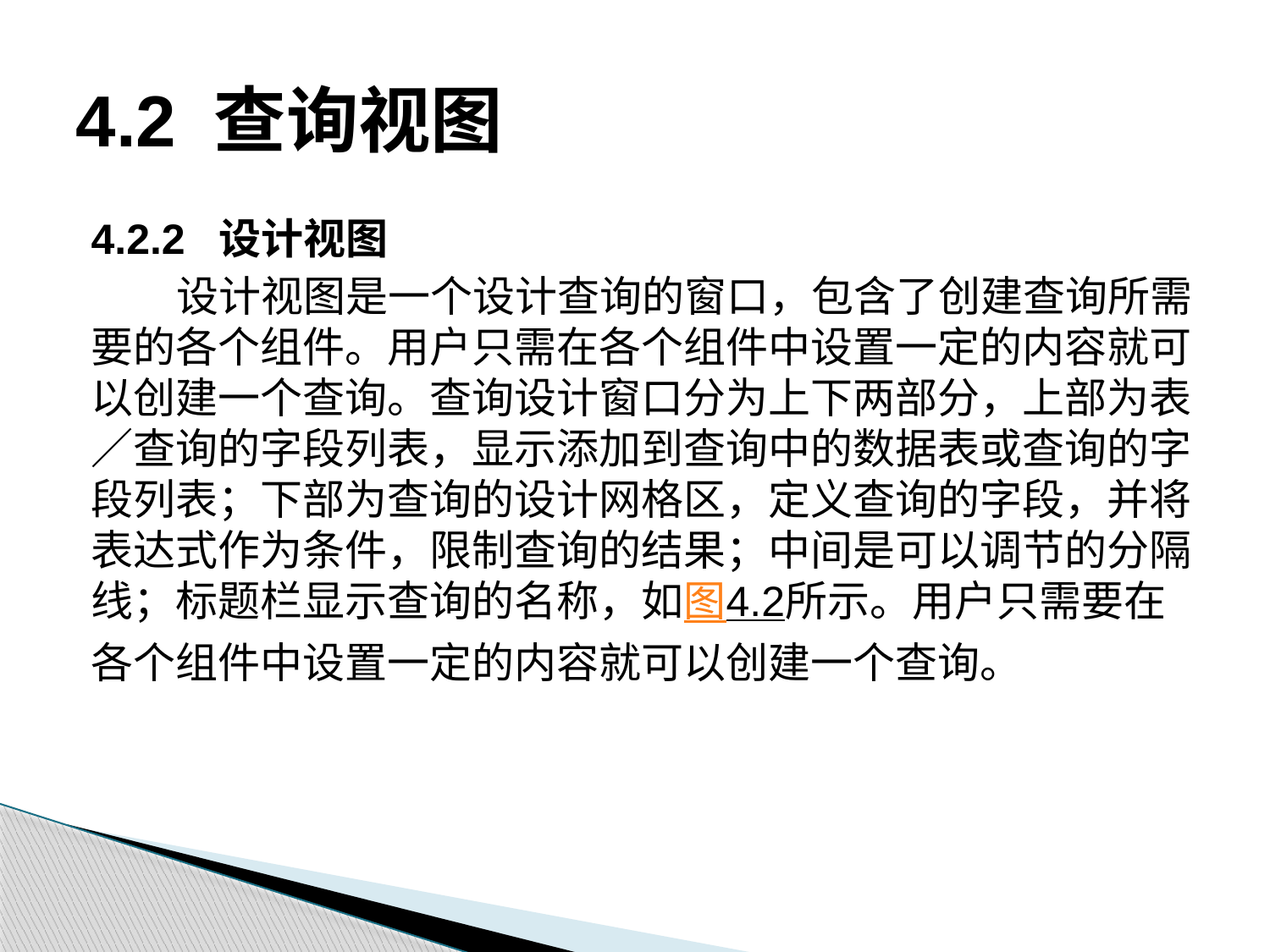

# 4.2 查询视图
4.2.2  设计视图
设计视图是一个设计查询的窗口，包含了创建查询所需要的各个组件。用户只需在各个组件中设置一定的内容就可以创建一个查询。查询设计窗口分为上下两部分，上部为表／查询的字段列表，显示添加到查询中的数据表或查询的字段列表；下部为查询的设计网格区，定义查询的字段，并将表达式作为条件，限制查询的结果；中间是可以调节的分隔线；标题栏显示查询的名称，如图4.2所示。用户只需要在各个组件中设置一定的内容就可以创建一个查询。